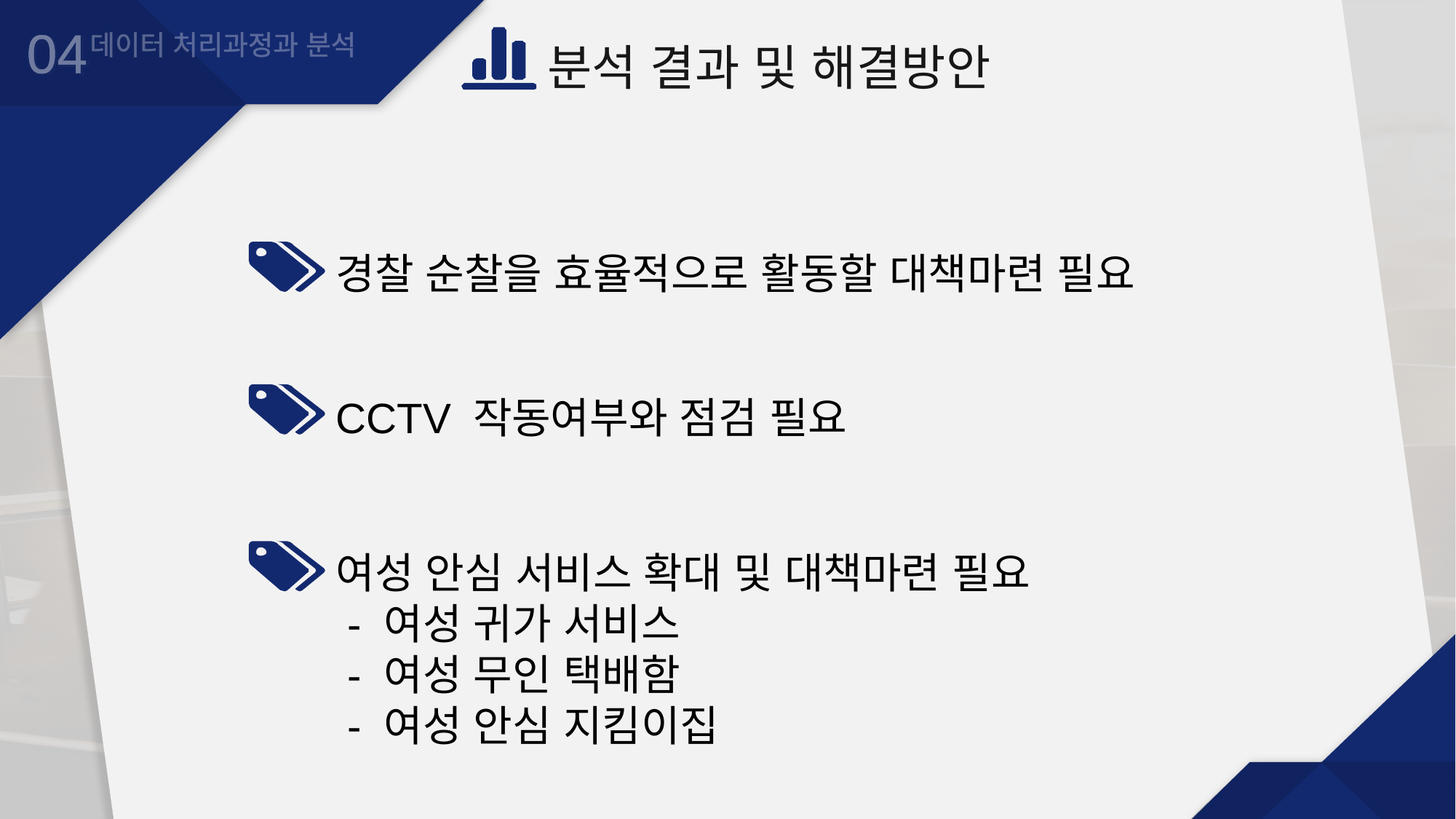

04
데이터 처리과정과 분석

분석 결과 및 해결방안

경찰 순찰을 효율적으로 활동할 대책마련 필요

CCTV 작동여부와 점검 필요

여성 안심 서비스 확대 및 대책마련 필요
 - 여성 귀가 서비스
 - 여성 무인 택배함
 - 여성 안심 지킴이집